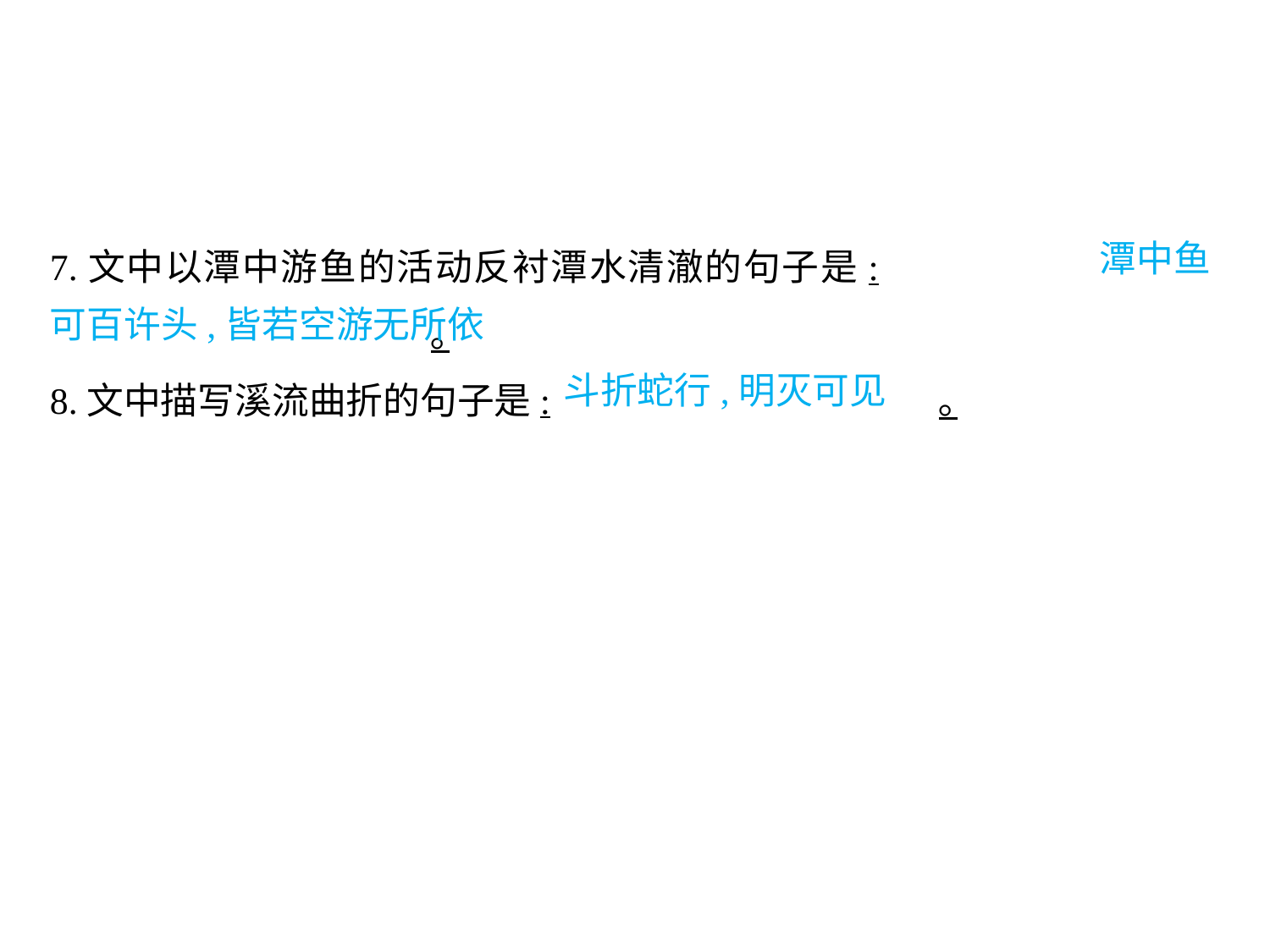

潭中鱼可百许头,皆若空游无所依
7.文中以潭中游鱼的活动反衬潭水清澈的句子是:						｡
8.文中描写溪流曲折的句子是:				｡
斗折蛇行,明灭可见